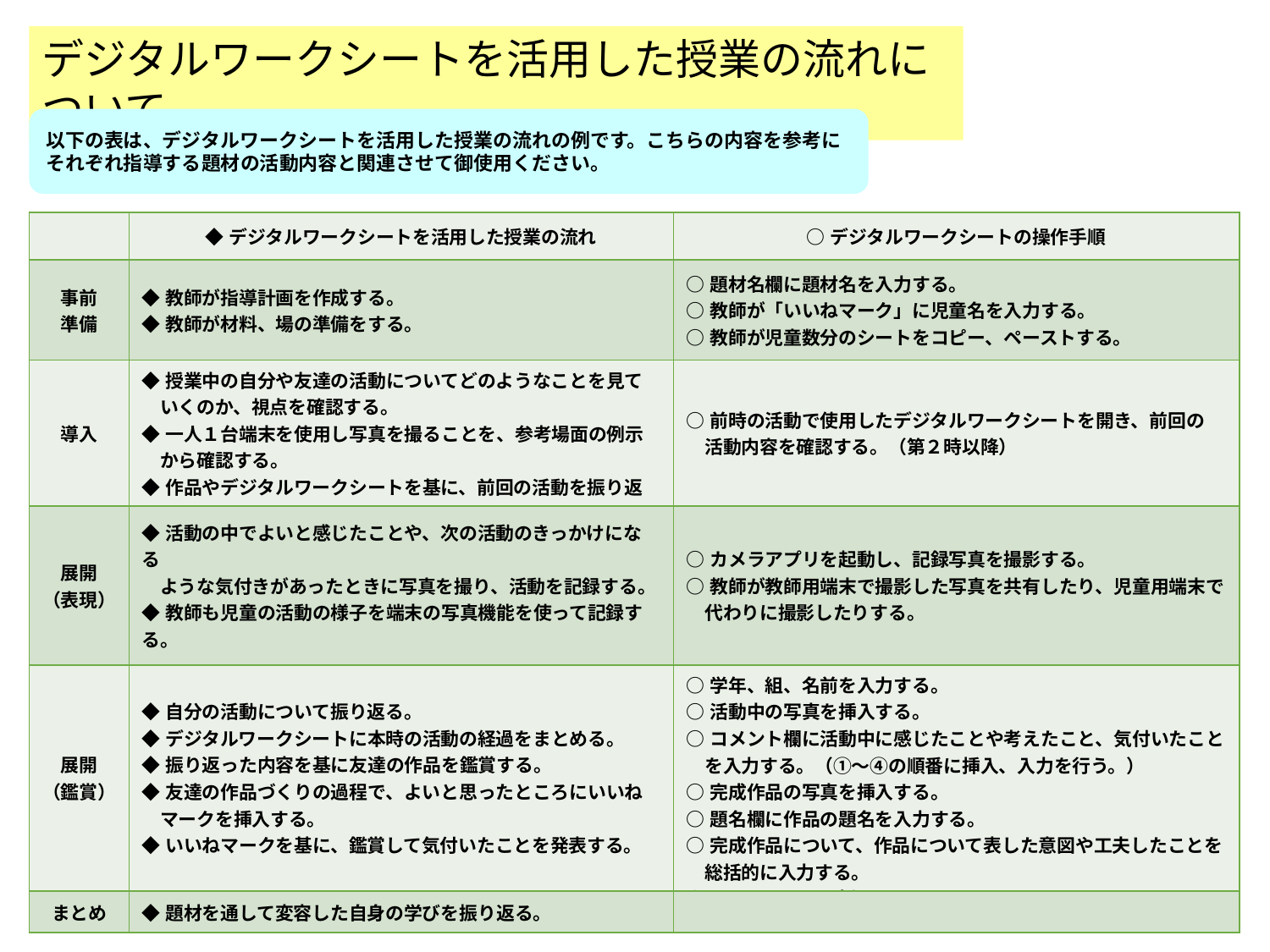

デジタルワークシートを活用した授業の流れについて
以下の表は、デジタルワークシートを活用した授業の流れの例です。こちらの内容を参考に
それぞれ指導する題材の活動内容と関連させて御使用ください。
|  | ◆デジタルワークシートを活用した授業の流れ | ○デジタルワークシートの操作手順 |
| --- | --- | --- |
| 事前 準備 | ◆教師が指導計画を作成する。 ◆教師が材料、場の準備をする。 | ○題材名欄に題材名を入力する。 ○教師が「いいねマーク」に児童名を入力する。 ○教師が児童数分のシートをコピー、ペーストする。 |
| 導入 | ◆授業中の自分や友達の活動についてどのようなことを見て 　いくのか、視点を確認する。 ◆一人１台端末を使用し写真を撮ることを、参考場面の例示 　から確認する。 ◆作品やデジタルワークシートを基に、前回の活動を振り返る。 　　　　　　　　　　　　　　　　　　　　　（第２時以降） | ○前時の活動で使用したデジタルワークシートを開き、前回の 　活動内容を確認する。（第２時以降） |
| 展開 （表現） | ◆活動の中でよいと感じたことや、次の活動のきっかけになる 　ような気付きがあったときに写真を撮り、活動を記録する。 ◆教師も児童の活動の様子を端末の写真機能を使って記録する。 | ○カメラアプリを起動し、記録写真を撮影する。 ○教師が教師用端末で撮影した写真を共有したり、児童用端末で 　代わりに撮影したりする。 |
| 展開 （鑑賞） | ◆自分の活動について振り返る。 ◆デジタルワークシートに本時の活動の経過をまとめる。 ◆振り返った内容を基に友達の作品を鑑賞する。 ◆友達の作品づくりの過程で、よいと思ったところにいいね 　マークを挿入する。 ◆いいねマークを基に、鑑賞して気付いたことを発表する。 | ○学年、組、名前を入力する。 ○活動中の写真を挿入する。 ○コメント欄に活動中に感じたことや考えたこと、気付いたこと 　を入力する。（①～④の順番に挿入、入力を行う。） ○完成作品の写真を挿入する。 ○題名欄に作品の題名を入力する。 ○完成作品について、作品について表した意図や工夫したことを 　総括的に入力する。 ○いいねマークを挿入する。 |
| まとめ | ◆題材を通して変容した自身の学びを振り返る。 |  |